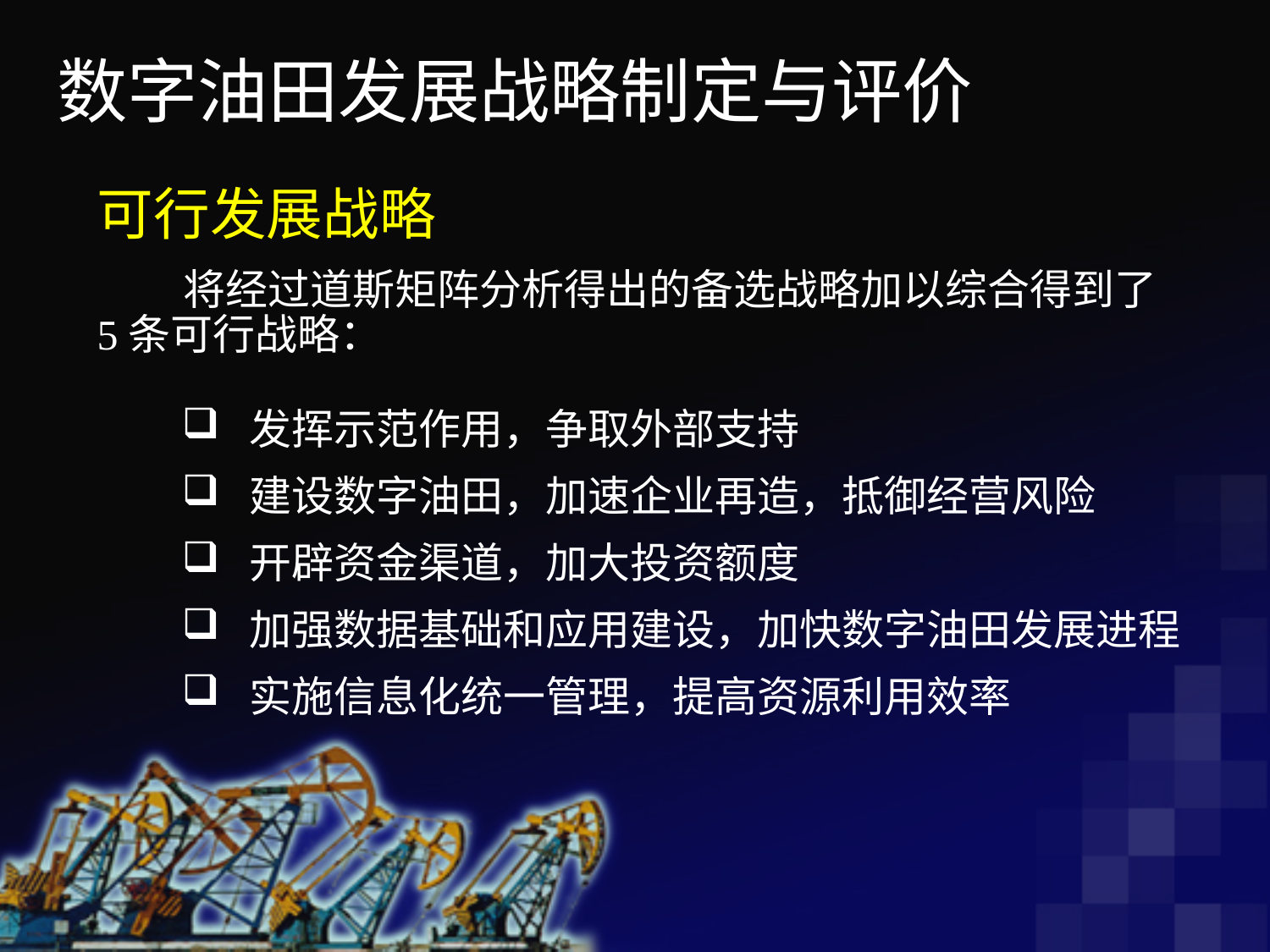

数字油田发展战略制定与评价
可行发展战略
        将经过道斯矩阵分析得出的备选战略加以综合得到了5条可行战略：
  发挥示范作用，争取外部支持
  建设数字油田，加速企业再造，抵御经营风险
  开辟资金渠道，加大投资额度
  加强数据基础和应用建设，加快数字油田发展进程
  实施信息化统一管理，提高资源利用效率